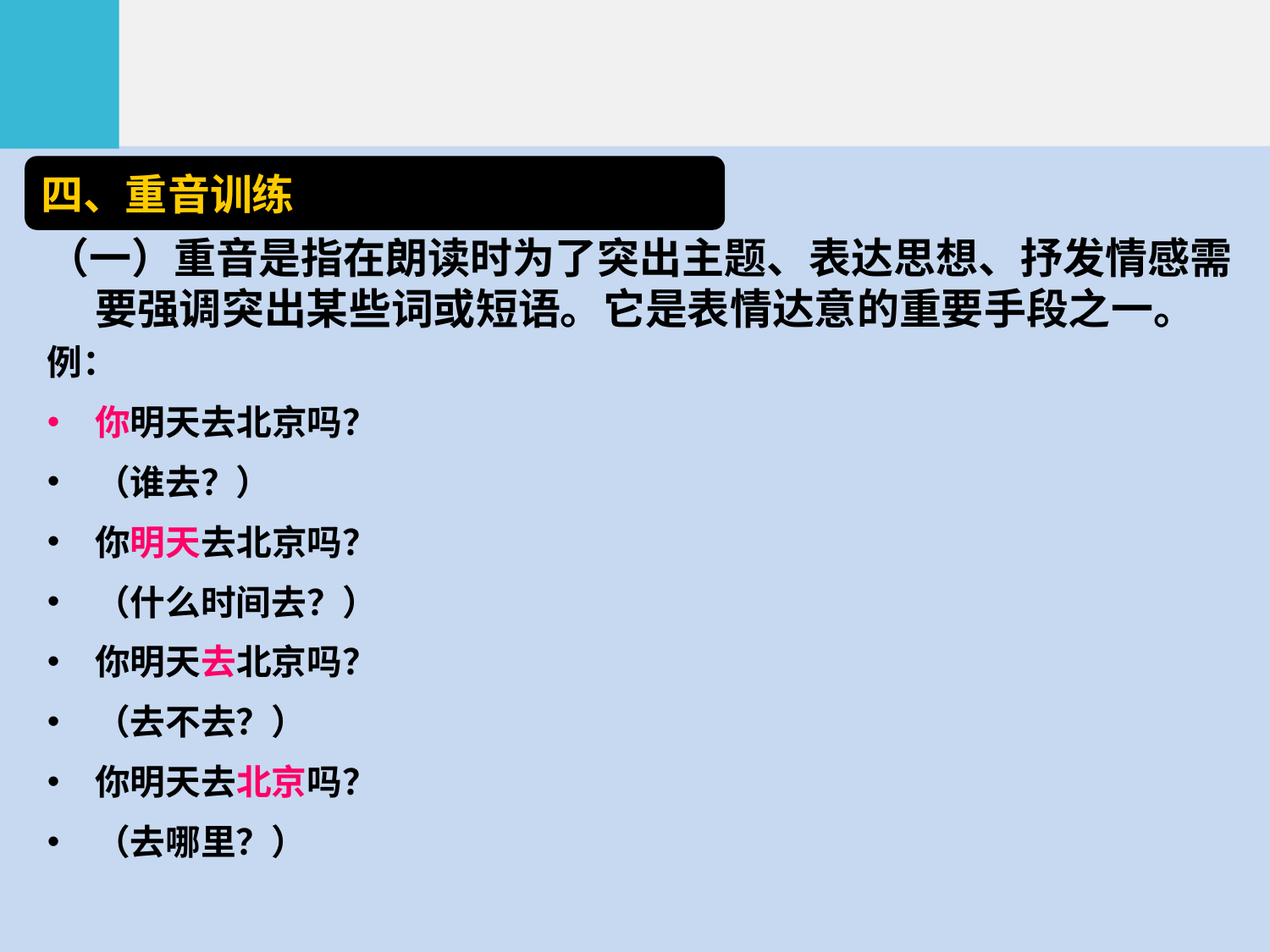

四、重音训练

（一）重音是指在朗读时为了突出主题、表达思想、抒发情感需要强调突出某些词或短语。它是表情达意的重要手段之一。
例：
你明天去北京吗？
（谁去？）
你明天去北京吗？
（什么时间去？）
你明天去北京吗？
（去不去？）
你明天去北京吗？
（去哪里？）